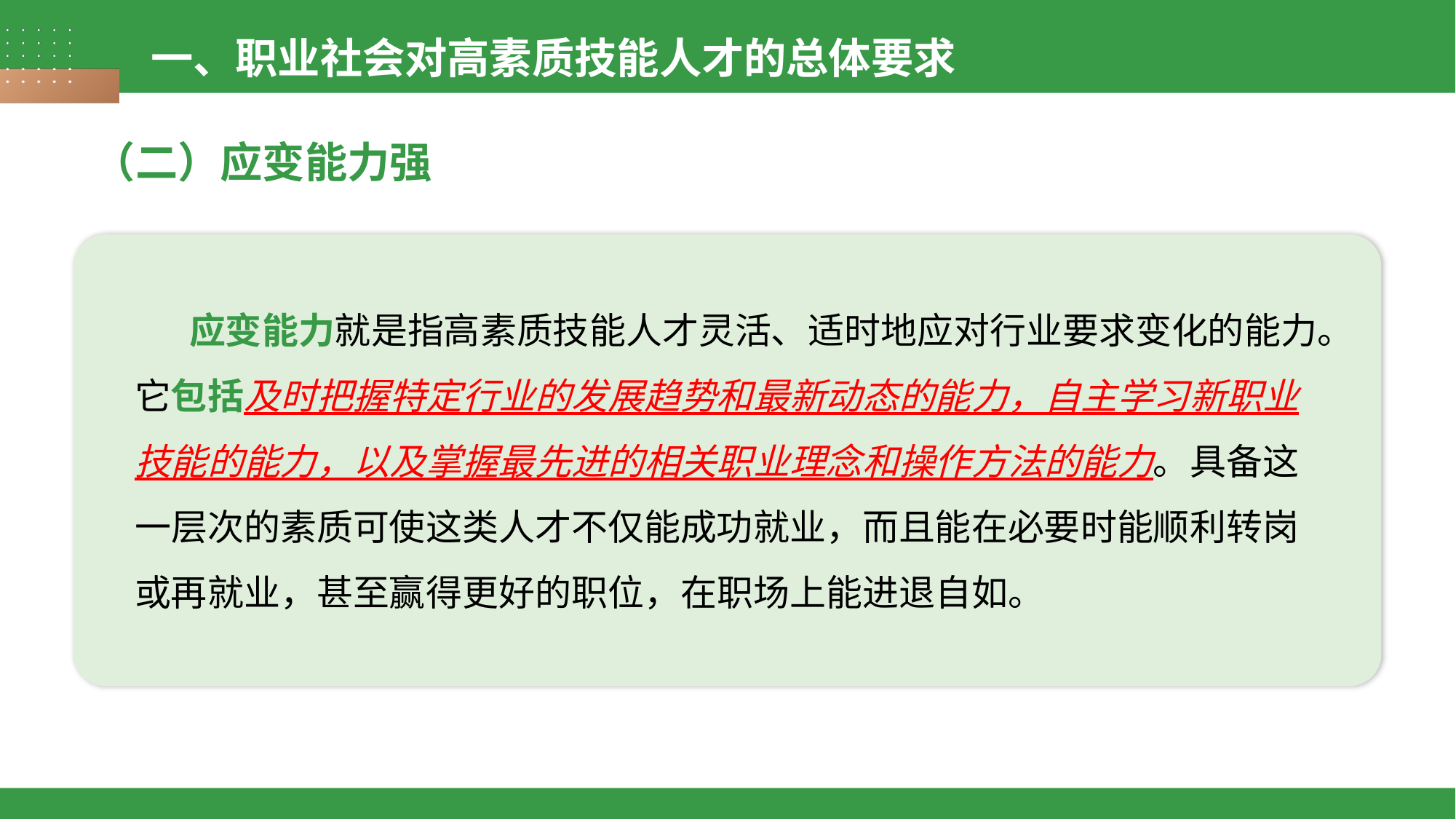

一、职业社会对高素质技能人才的总体要求
（二）应变能力强

应变能力就是指高素质技能人才灵活、适时地应对行业要求变化的能力。它包括及时把握特定行业的发展趋势和最新动态的能力，自主学习新职业技能的能力，以及掌握最先进的相关职业理念和操作方法的能力。具备这一层次的素质可使这类人才不仅能成功就业，而且能在必要时能顺利转岗或再就业，甚至赢得更好的职位，在职场上能进退自如。